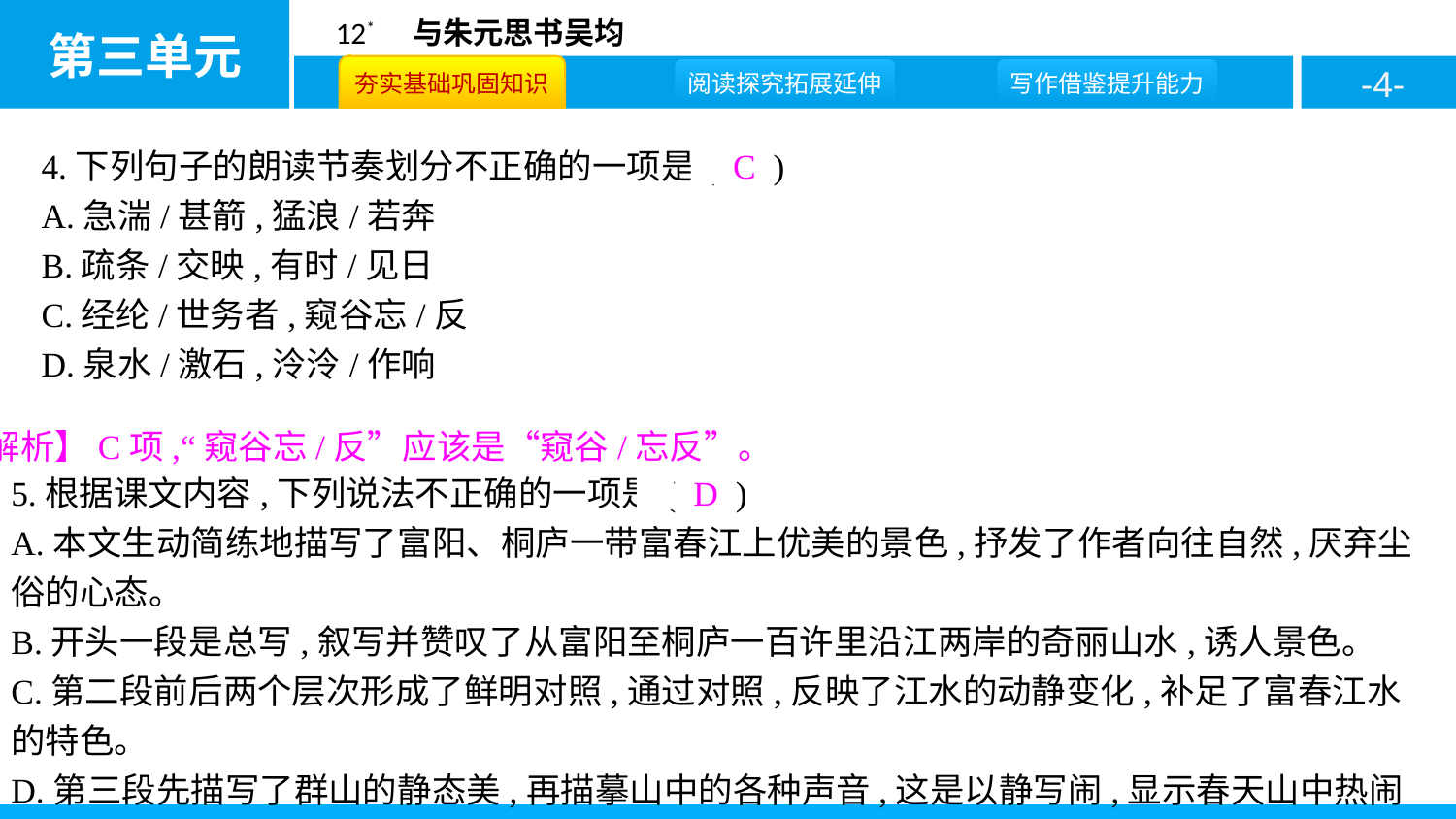

4.下列句子的朗读节奏划分不正确的一项是(  C  )
A.急湍/甚箭,猛浪/若奔
B.疏条/交映,有时/见日
C.经纶/世务者,窥谷忘/反
D.泉水/激石,泠泠/作响

【解析】C项,“窥谷忘/反”应该是“窥谷/忘反”。
5.根据课文内容,下列说法不正确的一项是(  D  )
A.本文生动简练地描写了富阳、桐庐一带富春江上优美的景色,抒发了作者向往自然,厌弃尘俗的心态。
B.开头一段是总写,叙写并赞叹了从富阳至桐庐一百许里沿江两岸的奇丽山水,诱人景色。
C.第二段前后两个层次形成了鲜明对照,通过对照,反映了江水的动静变化,补足了富春江水的特色。
D.第三段先描写了群山的静态美,再描摹山中的各种声音,这是以静写闹,显示春天山中热闹景象。